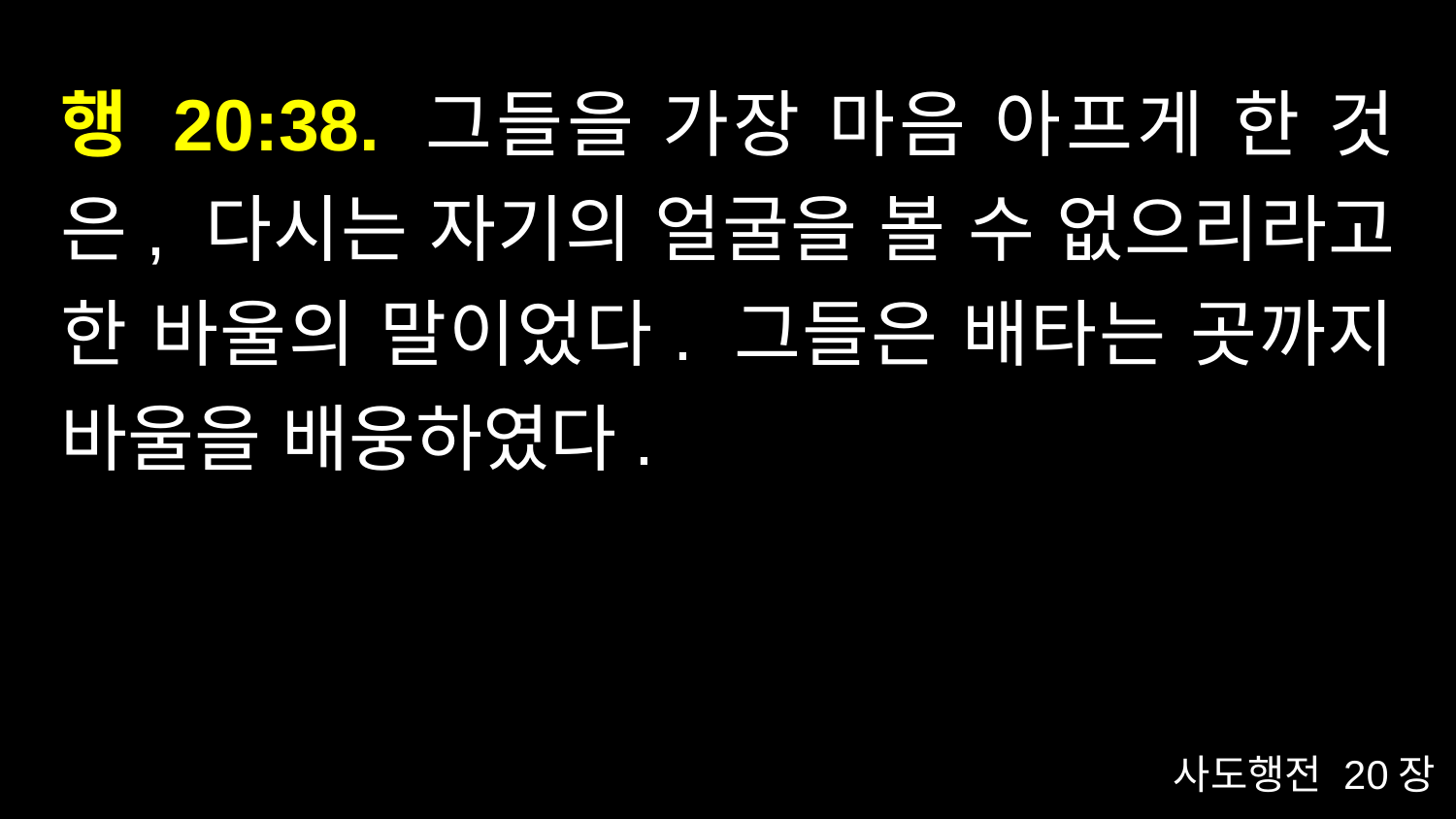

# 행 20:38. 그들을 가장 마음 아프게 한 것은, 다시는 자기의 얼굴을 볼 수 없으리라고 한 바울의 말이었다. 그들은 배타는 곳까지 바울을 배웅하였다.
사도행전 20장